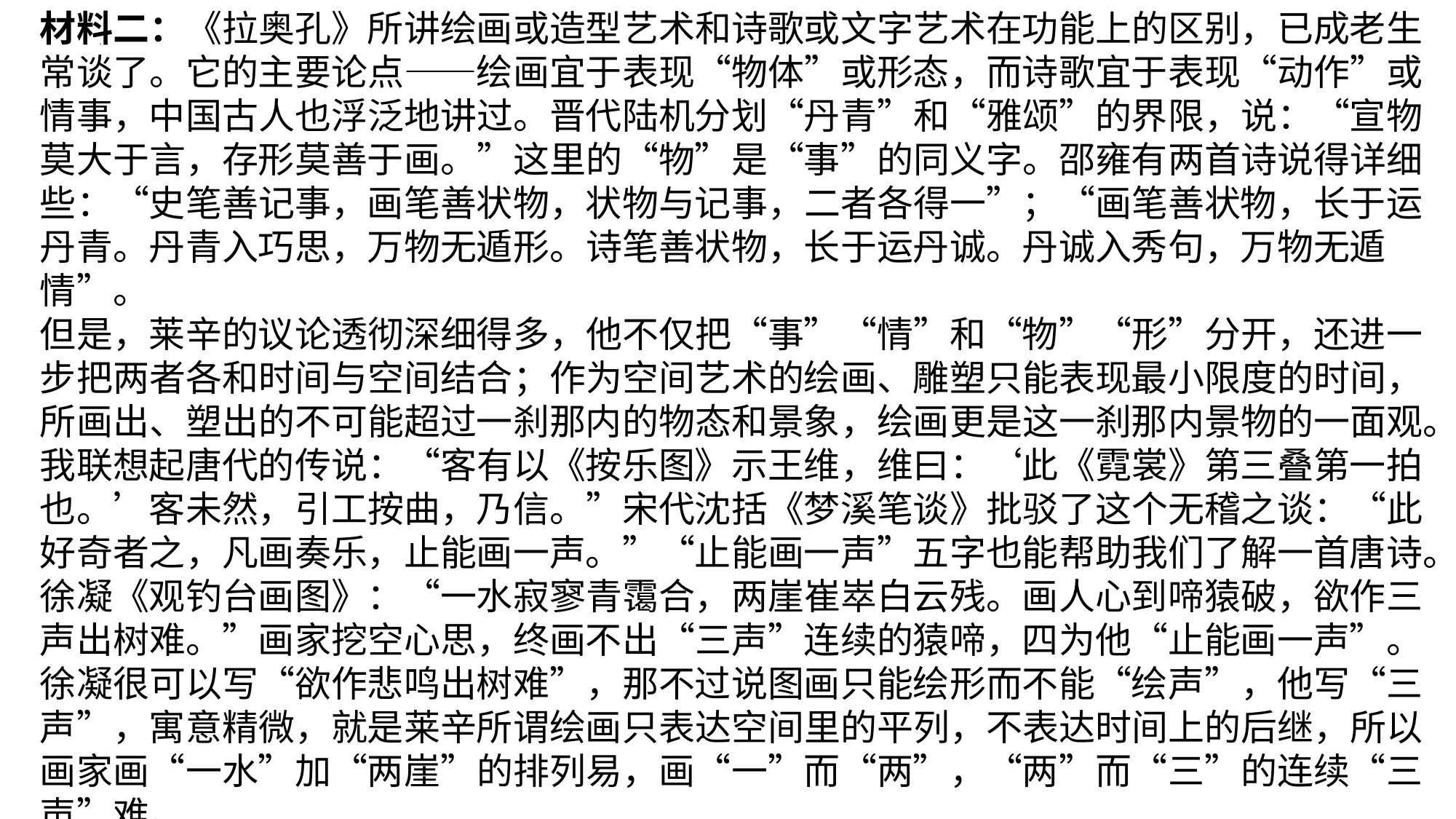

材料二：《拉奥孔》所讲绘画或造型艺术和诗歌或文字艺术在功能上的区别，已成老生常谈了。它的主要论点——绘画宜于表现“物体”或形态，而诗歌宜于表现“动作”或情事，中国古人也浮泛地讲过。晋代陆机分划“丹青”和“雅颂”的界限，说：“宣物莫大于言，存形莫善于画。”这里的“物”是“事”的同义字。邵雍有两首诗说得详细些：“史笔善记事，画笔善状物，状物与记事，二者各得一”；“画笔善状物，长于运丹青。丹青入巧思，万物无遁形。诗笔善状物，长于运丹诚。丹诚入秀句，万物无遁情”。
但是，莱辛的议论透彻深细得多，他不仅把“事”“情”和“物”“形”分开，还进一步把两者各和时间与空间结合；作为空间艺术的绘画、雕塑只能表现最小限度的时间，所画出、塑出的不可能超过一刹那内的物态和景象，绘画更是这一刹那内景物的一面观。我联想起唐代的传说：“客有以《按乐图》示王维，维曰：‘此《霓裳》第三叠第一拍也。’客未然，引工按曲，乃信。”宋代沈括《梦溪笔谈》批驳了这个无稽之谈：“此好奇者之，凡画奏乐，止能画一声。”“止能画一声”五字也能帮助我们了解一首唐诗。徐凝《观钓台画图》：“一水寂寥青霭合，两崖崔崒白云残。画人心到啼猿破，欲作三声出树难。”画家挖空心思，终画不出“三声”连续的猿啼，四为他“止能画一声”。徐凝很可以写“欲作悲鸣出树难”，那不过说图画只能绘形而不能“绘声”，他写“三声”，寓意精微，就是莱辛所谓绘画只表达空间里的平列，不表达时间上的后继，所以画家画“一水”加“两崖”的排列易，画“一”而“两”，“两”而“三”的连续“三声”难。
（摘编自钱锺书读《拉奥孔》）